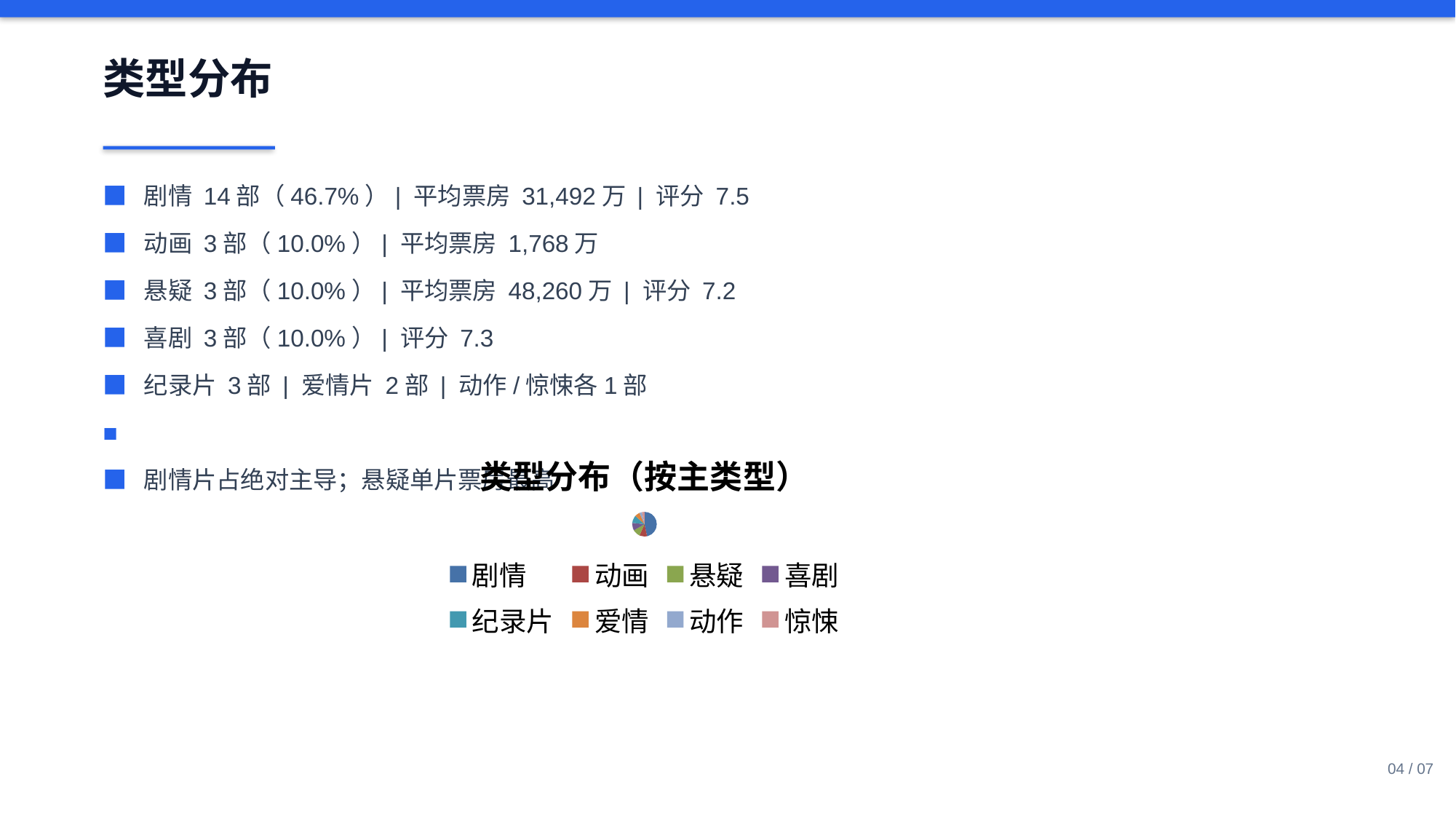

类型分布

■  剧情 14部（46.7%）| 平均票房 31,492万 | 评分 7.5
■  动画 3部（10.0%）| 平均票房 1,768万
■  悬疑 3部（10.0%）| 平均票房 48,260万 | 评分 7.2
■  喜剧 3部（10.0%）| 评分 7.3
■  纪录片 3部 | 爱情片 2部 | 动作/惊悚各1部
■
■  剧情片占绝对主导；悬疑单片票房最高

### Chart: 类型分布（按主类型）

| Category | 影片数量 |
|---|---|
| 剧情 | 14.0 |
| 动画 | 3.0 |
| 悬疑 | 3.0 |
| 喜剧 | 3.0 |
| 纪录片 | 3.0 |
| 爱情 | 2.0 |
| 动作 | 1.0 |
| 惊悚 | 1.0 |
04 / 07